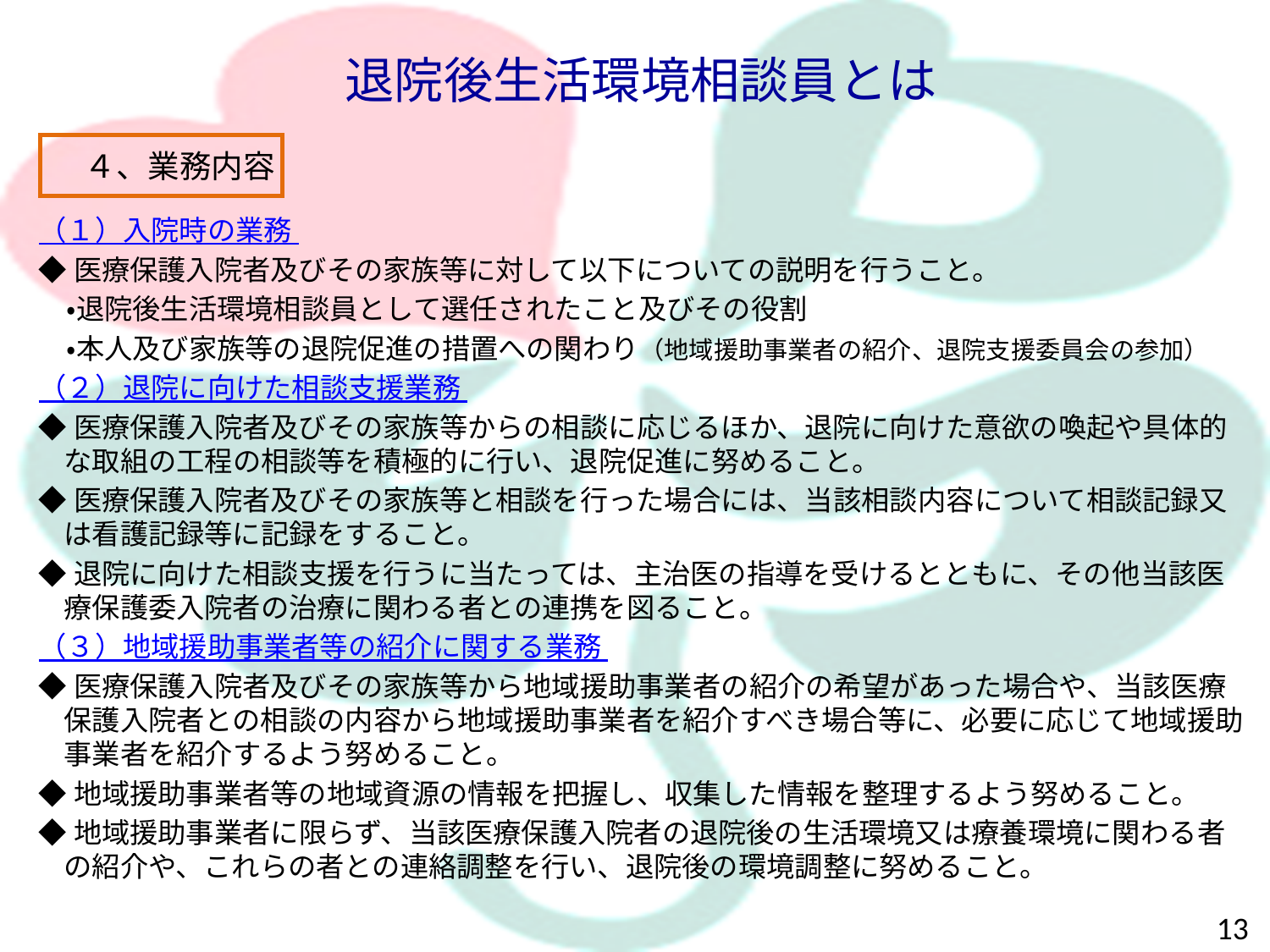

退院後生活環境相談員とは
　４、業務内容

（１）入院時の業務
◆医療保護入院者及びその家族等に対して以下についての説明を行うこと。
　・退院後生活環境相談員として選任されたこと及びその役割
　・本人及び家族等の退院促進の措置への関わり（地域援助事業者の紹介、退院支援委員会の参加）
（２）退院に向けた相談支援業務
◆医療保護入院者及びその家族等からの相談に応じるほか、退院に向けた意欲の喚起や具体的な取組の工程の相談等を積極的に行い、退院促進に努めること。
◆医療保護入院者及びその家族等と相談を行った場合には、当該相談内容について相談記録又は看護記録等に記録をすること。
◆退院に向けた相談支援を行うに当たっては、主治医の指導を受けるとともに、その他当該医療保護委入院者の治療に関わる者との連携を図ること。
（３）地域援助事業者等の紹介に関する業務
◆医療保護入院者及びその家族等から地域援助事業者の紹介の希望があった場合や、当該医療保護入院者との相談の内容から地域援助事業者を紹介すべき場合等に、必要に応じて地域援助事業者を紹介するよう努めること。
◆地域援助事業者等の地域資源の情報を把握し、収集した情報を整理するよう努めること。
◆地域援助事業者に限らず、当該医療保護入院者の退院後の生活環境又は療養環境に関わる者の紹介や、これらの者との連絡調整を行い、退院後の環境調整に努めること。
13